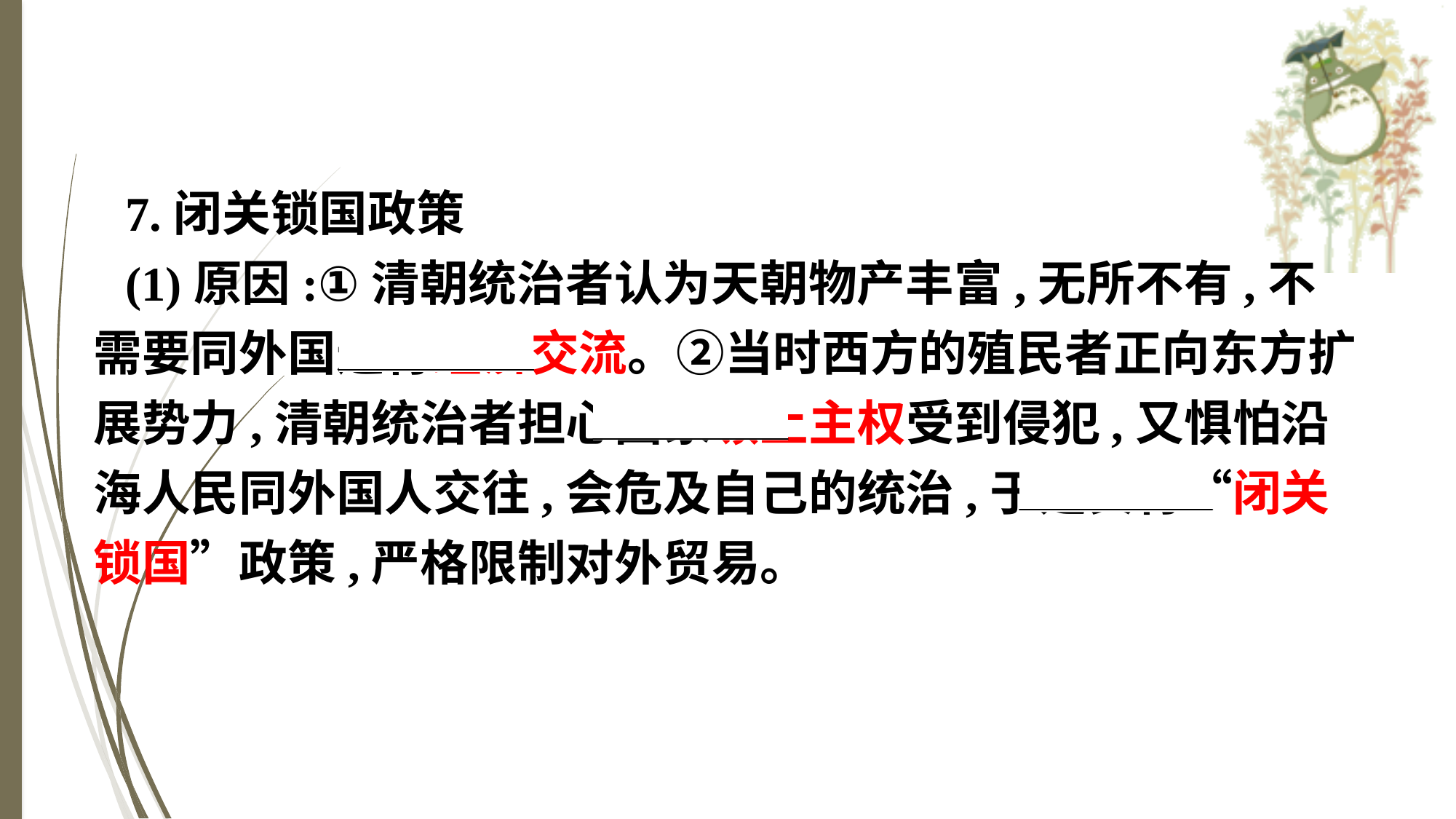

7.闭关锁国政策
(1)原因:①清朝统治者认为天朝物产丰富,无所不有,不需要同外国进行经济交流。②当时西方的殖民者正向东方扩展势力,清朝统治者担心国家领土主权受到侵犯,又惧怕沿海人民同外国人交往,会危及自己的统治,于是实行“闭关锁国”政策,严格限制对外贸易。